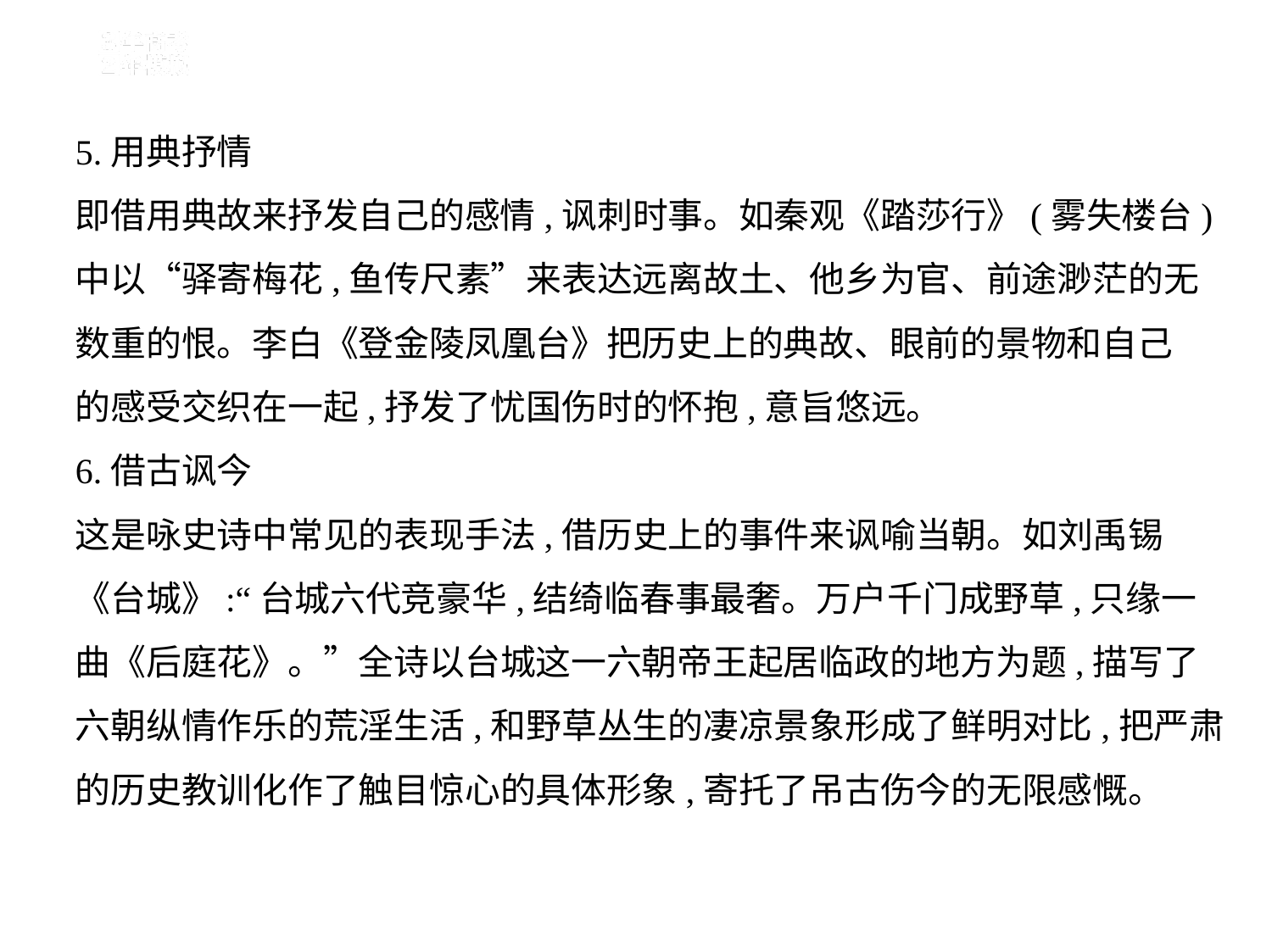

5.用典抒情
即借用典故来抒发自己的感情,讽刺时事。如秦观《踏莎行》(雾失楼台)
中以“驿寄梅花,鱼传尺素”来表达远离故土、他乡为官、前途渺茫的无
数重的恨。李白《登金陵凤凰台》把历史上的典故、眼前的景物和自己
的感受交织在一起,抒发了忧国伤时的怀抱,意旨悠远。
6.借古讽今
这是咏史诗中常见的表现手法,借历史上的事件来讽喻当朝。如刘禹锡
《台城》:“台城六代竞豪华,结绮临春事最奢。万户千门成野草,只缘一
曲《后庭花》。”全诗以台城这一六朝帝王起居临政的地方为题,描写了
六朝纵情作乐的荒淫生活,和野草丛生的凄凉景象形成了鲜明对比,把严肃
的历史教训化作了触目惊心的具体形象,寄托了吊古伤今的无限感慨。